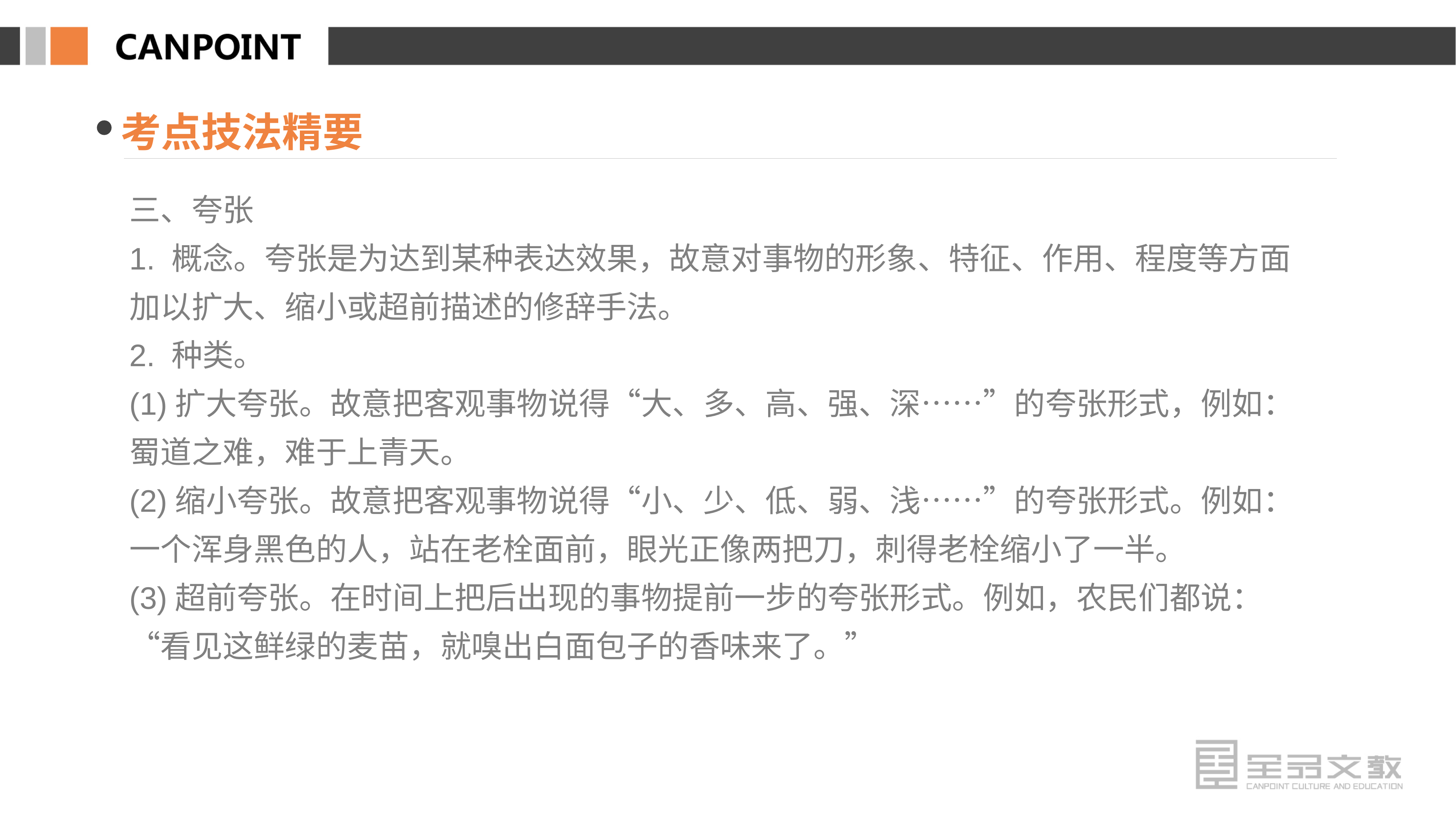

考点技法精要

三、夸张
1. 概念。夸张是为达到某种表达效果，故意对事物的形象、特征、作用、程度等方面加以扩大、缩小或超前描述的修辞手法。
2. 种类。
(1)扩大夸张。故意把客观事物说得“大、多、高、强、深……”的夸张形式，例如：蜀道之难，难于上青天。
(2)缩小夸张。故意把客观事物说得“小、少、低、弱、浅……”的夸张形式。例如：一个浑身黑色的人，站在老栓面前，眼光正像两把刀，刺得老栓缩小了一半。
(3)超前夸张。在时间上把后出现的事物提前一步的夸张形式。例如，农民们都说：“看见这鲜绿的麦苗，就嗅出白面包子的香味来了。”